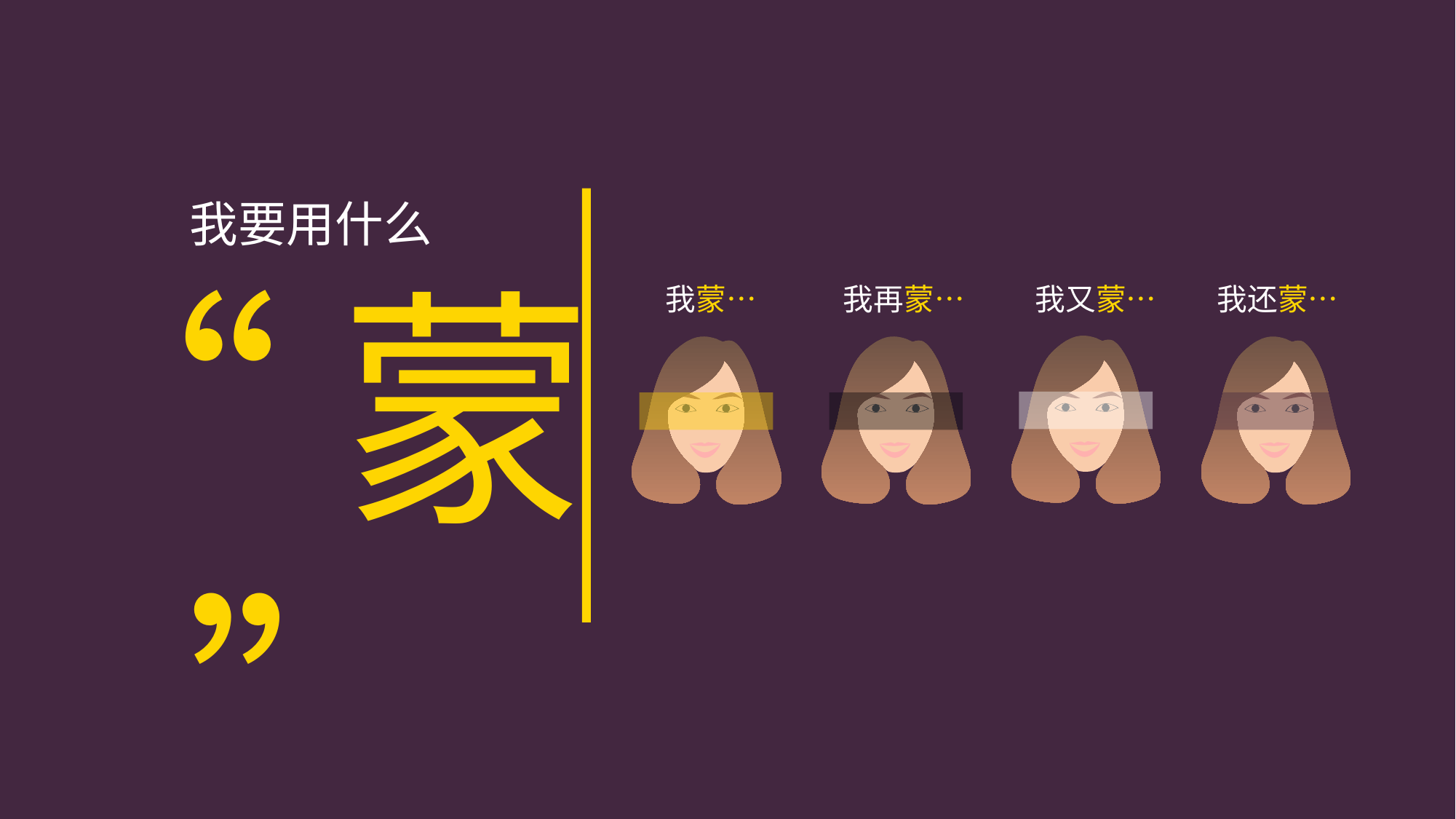

我要用什么
“蒙”
上你的眼睛

我蒙…
我再蒙…
我又蒙…
我还蒙…